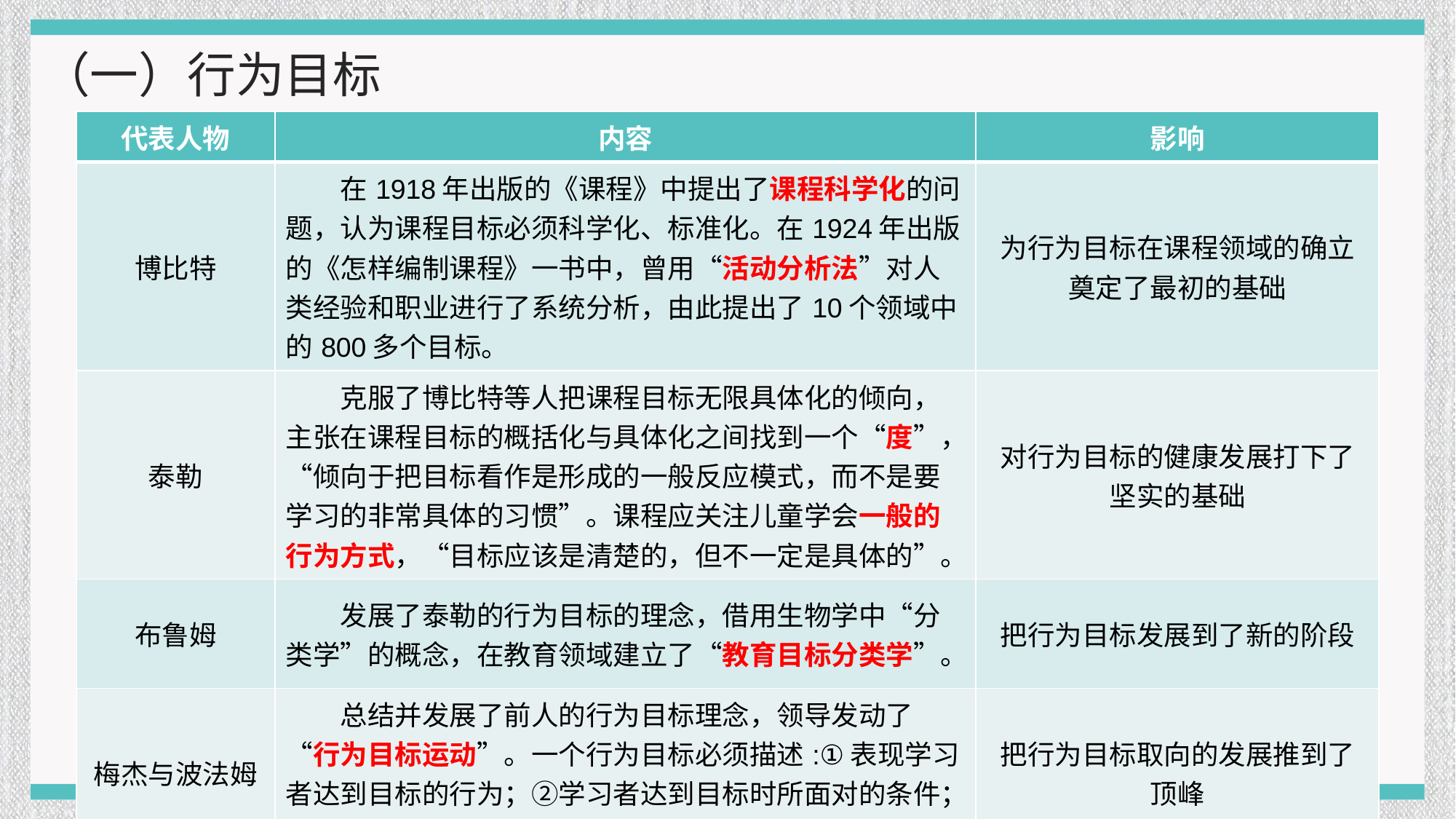

（一）行为目标
| 代表人物 | 内容 | 影响 |
| --- | --- | --- |
| 博比特 | 在1918年出版的《课程》中提出了课程科学化的问题，认为课程目标必须科学化、标准化。在1924年出版的《怎样编制课程》一书中，曾用“活动分析法”对人类经验和职业进行了系统分析，由此提出了10个领域中的800多个目标。 | 为行为目标在课程领域的确立奠定了最初的基础 |
| 泰勒 | 克服了博比特等人把课程目标无限具体化的倾向，主张在课程目标的概括化与具体化之间找到一个“度”，“倾向于把目标看作是形成的一般反应模式，而不是要学习的非常具体的习惯”。课程应关注儿童学会一般的行为方式，“目标应该是清楚的，但不一定是具体的”。 | 对行为目标的健康发展打下了坚实的基础 |
| 布鲁姆 | 发展了泰勒的行为目标的理念，借用生物学中“分类学”的概念，在教育领域建立了“教育目标分类学”。 | 把行为目标发展到了新的阶段 |
| 梅杰与波法姆 | 总结并发展了前人的行为目标理念，领导发动了“行为目标运动”。一个行为目标必须描述:①表现学习者达到目标的行为；②学习者达到目标时所面对的条件；③可接受的最低的熟练水平。 | 把行为目标取向的发展推到了顶峰 |